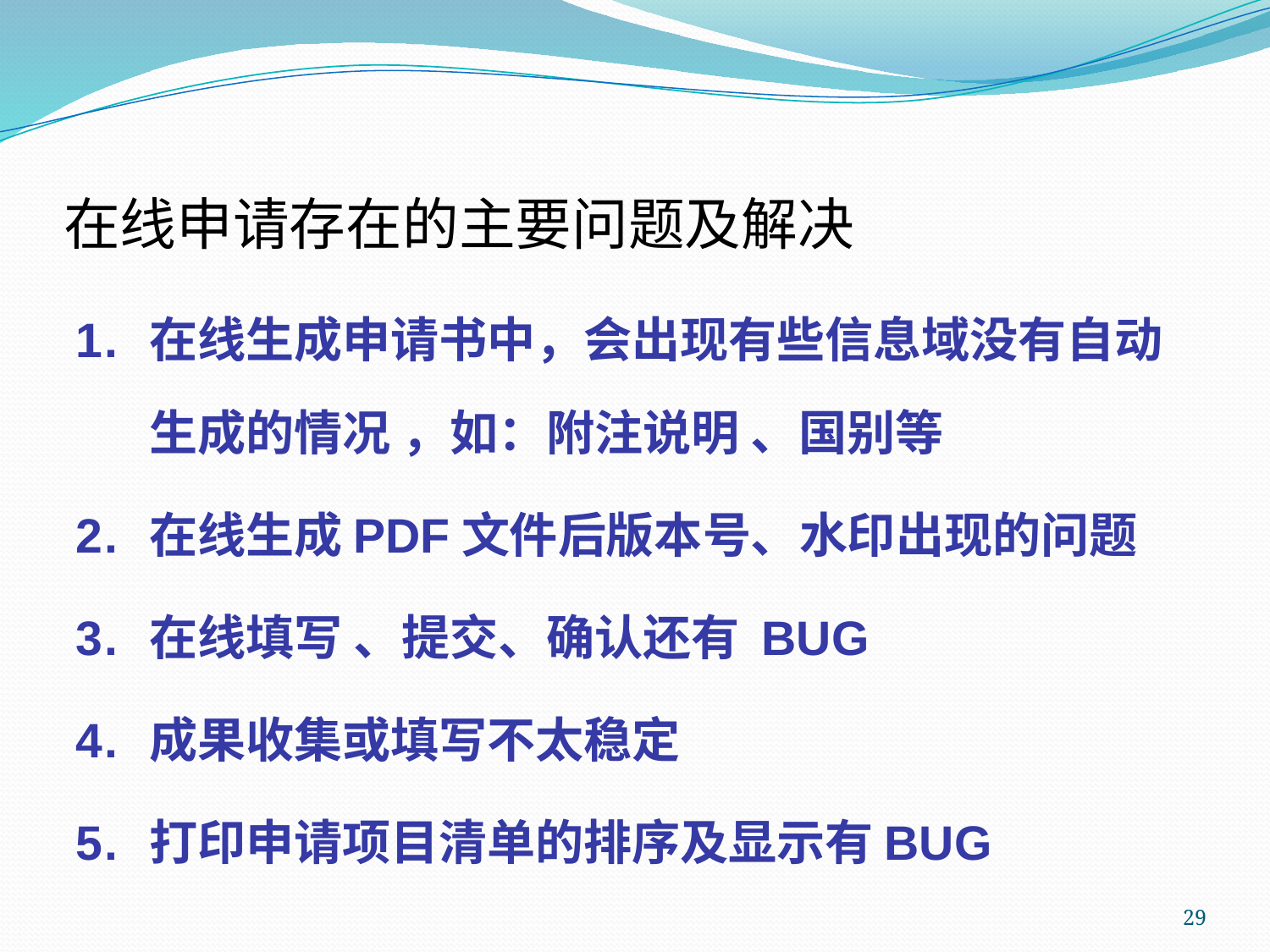

# 在线申请存在的主要问题及解决
在线生成申请书中，会出现有些信息域没有自动 生成的情况 ，如：附注说明 、国别等
在线生成PDF文件后版本号、水印出现的问题
在线填写 、提交、确认还有 BUG
成果收集或填写不太稳定
打印申请项目清单的排序及显示有BUG

29